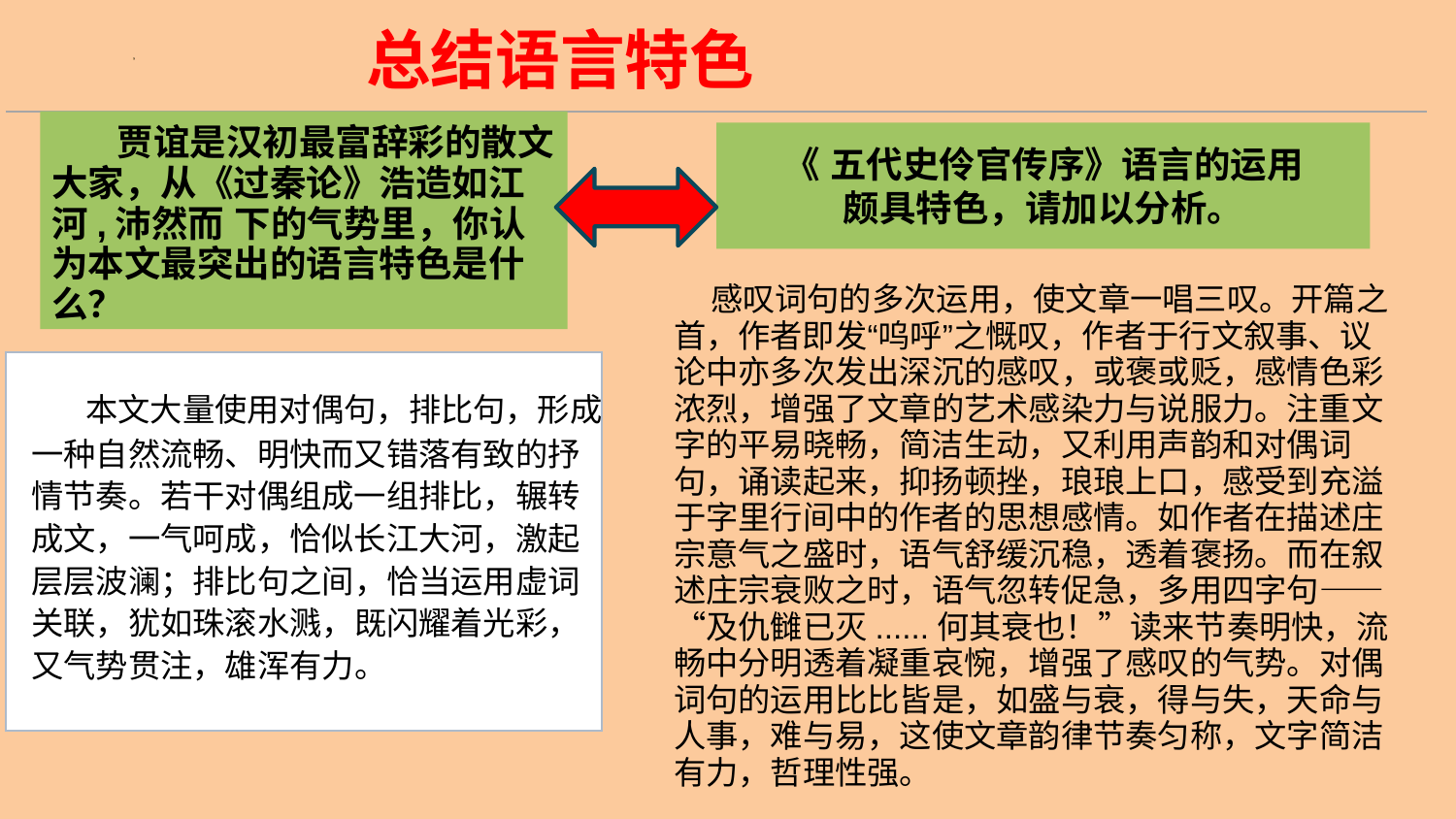

总结语言特色

         贾谊是汉初最富辞彩的散文大家，从《过秦论》浩造如江河,沛然而 下的气势里，你认为本文最突出的语言特色是什么？
《 五代史伶官传序》语言的运用
颇具特色，请加以分析。

    感叹词句的多次运用，使文章一唱三叹。开篇之首，作者即发“呜呼”之慨叹，作者于行文叙事、议论中亦多次发出深沉的感叹，或褒或贬，感情色彩浓烈，增强了文章的艺术感染力与说服力。注重文字的平易晓畅，简洁生动，又利用声韵和对偶词句，诵读起来，抑扬顿挫，琅琅上口，感受到充溢于字里行间中的作者的思想感情。如作者在描述庄宗意气之盛时，语气舒缓沉稳，透着褒扬。而在叙述庄宗衰败之时，语气忽转促急，多用四字句——“及仇雠已灭......何其衰也！”读来节奏明快，流畅中分明透着凝重哀惋，增强了感叹的气势。对偶词句的运用比比皆是，如盛与衰，得与失，天命与人事，难与易，这使文章韵律节奏匀称，文字简洁有力，哲理性强。

    本文大量使用对偶句，排比句，形成一种自然流畅、明快而又错落有致的抒情节奏。若干对偶组成一组排比，辗转成文，一气呵成，恰似长江大河，激起层层波澜；排比句之间，恰当运用虚词关联，犹如珠滚水溅，既闪耀着光彩，又气势贯注，雄浑有力。